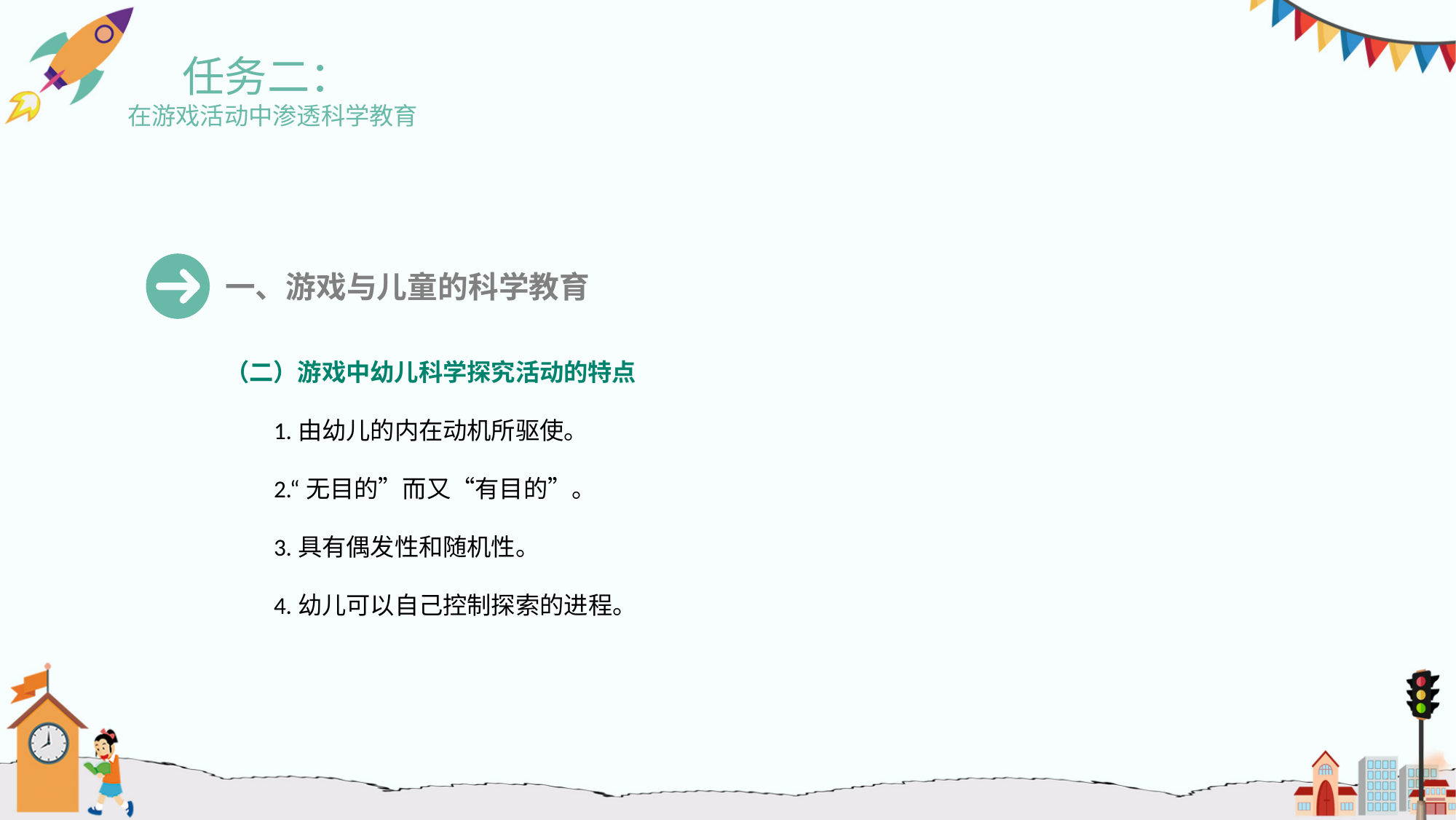

任务二：
 在游戏活动中渗透科学教育

一、游戏与儿童的科学教育
（二）游戏中幼儿科学探究活动的特点
1.由幼儿的内在动机所驱使。
2.“无目的”而又“有目的”。
3.具有偶发性和随机性。
4.幼儿可以自己控制探索的进程。